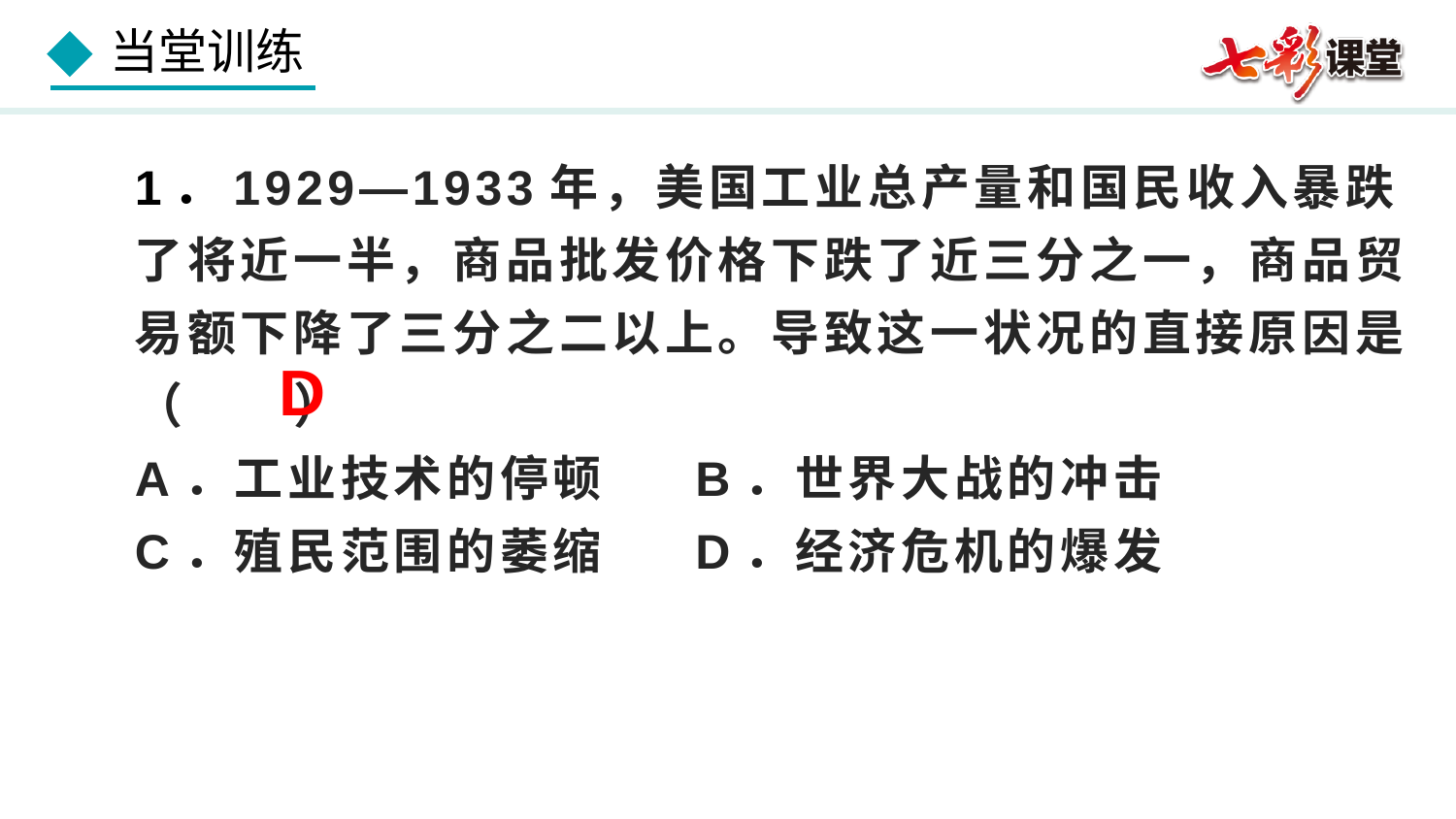

1．1929—1933年，美国工业总产量和国民收入暴跌了将近一半，商品批发价格下跌了近三分之一，商品贸易额下降了三分之二以上。导致这一状况的直接原因是（　　）
A．工业技术的停顿     B．世界大战的冲击
C．殖民范围的萎缩     D．经济危机的爆发
D